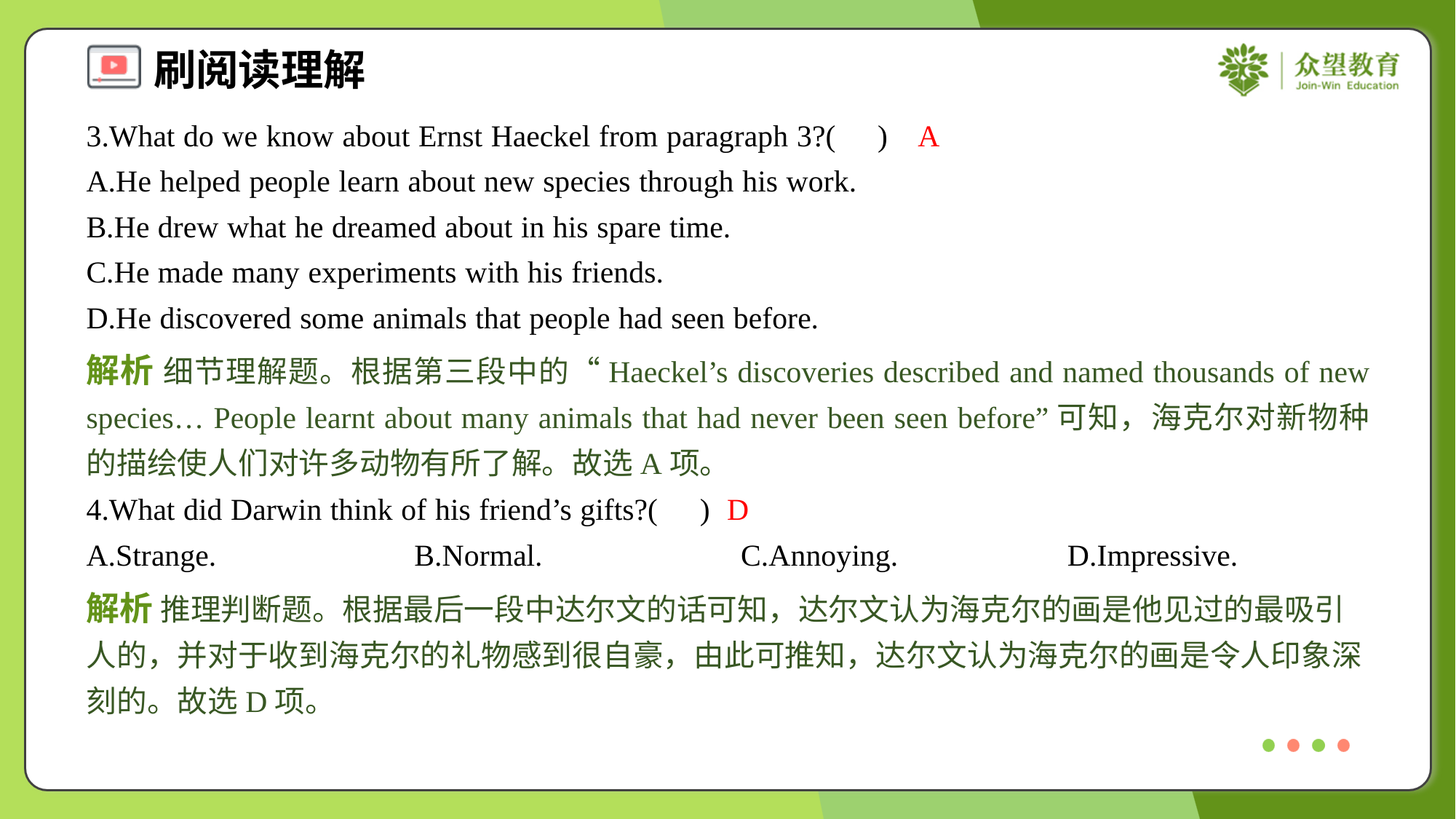

3.What do we know about Ernst Haeckel from paragraph 3?(     )
A
A.He helped people learn about new species through his work.
B.He drew what he dreamed about in his spare time.
C.He made many experiments with his friends.
D.He discovered some animals that people had seen before.
解析 细节理解题。根据第三段中的“Haeckel’s discoveries described and named thousands of new species… People learnt about many animals that had never been seen before”可知，海克尔对新物种的描绘使人们对许多动物有所了解。故选A项。
4.What did Darwin think of his friend’s gifts?(     )
D
A.Strange.	B.Normal.	C.Annoying.	D.Impressive.
解析 推理判断题。根据最后一段中达尔文的话可知，达尔文认为海克尔的画是他见过的最吸引人的，并对于收到海克尔的礼物感到很自豪，由此可推知，达尔文认为海克尔的画是令人印象深刻的。故选D项。